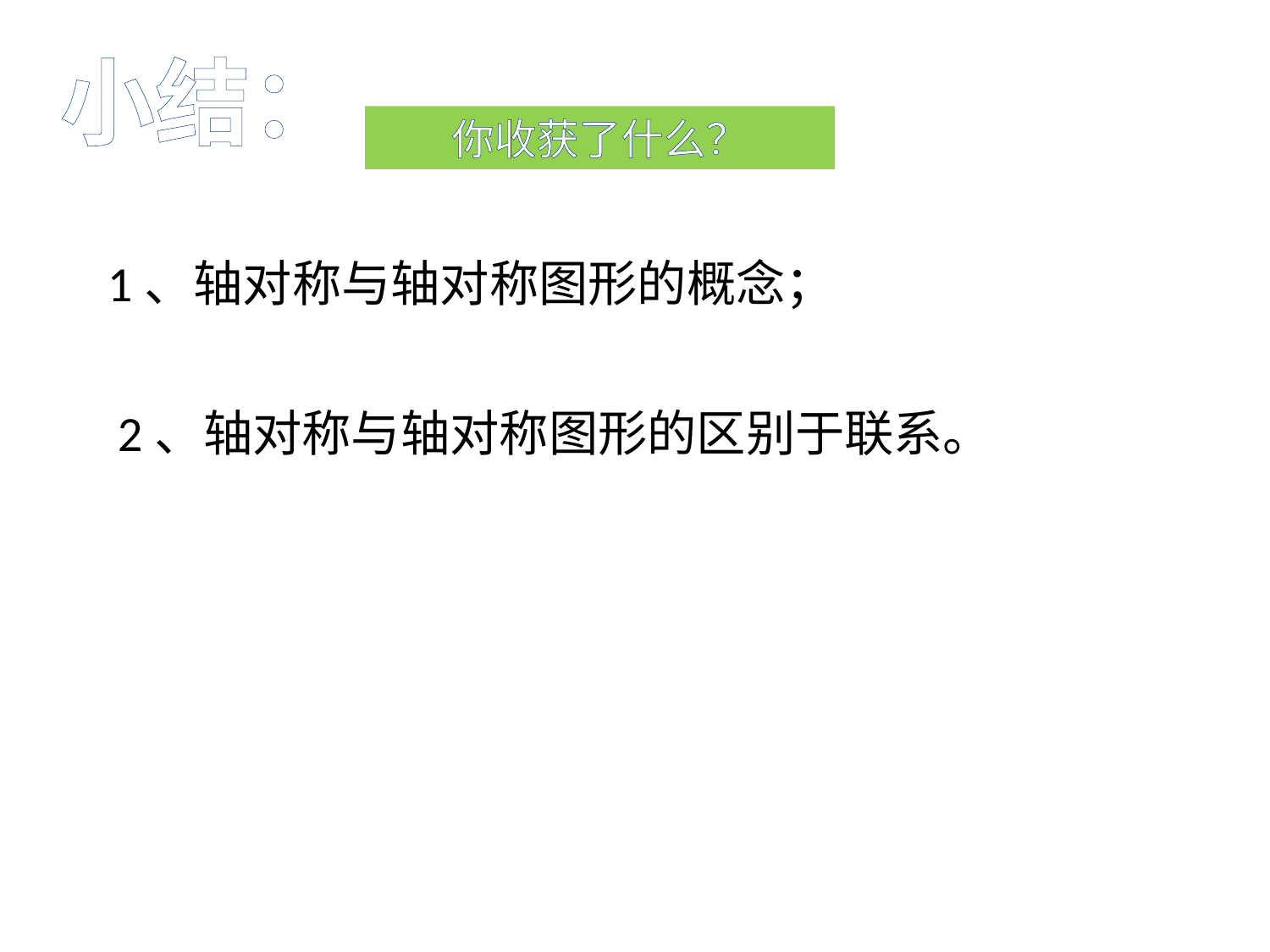

小结：
你收获了什么？
1、轴对称与轴对称图形的概念；
2、轴对称与轴对称图形的区别于联系。